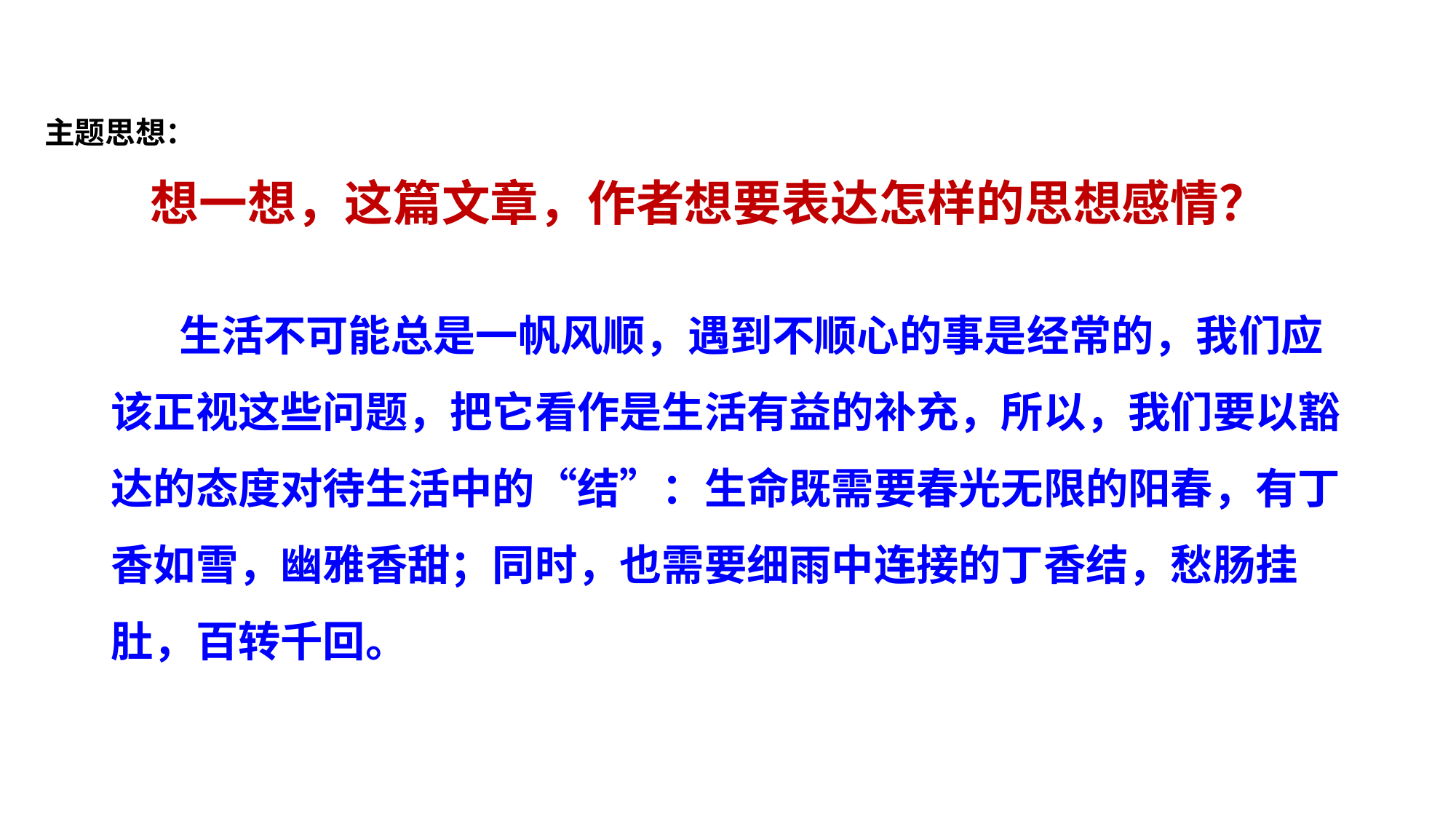

主题思想：
想一想，这篇文章，作者想要表达怎样的思想感情？
      生活不可能总是一帆风顺，遇到不顺心的事是经常的，我们应该正视这些问题，把它看作是生活有益的补充，所以，我们要以豁达的态度对待生活中的“结”：生命既需要春光无限的阳春，有丁香如雪，幽雅香甜；同时，也需要细雨中连接的丁香结，愁肠挂肚，百转千回。